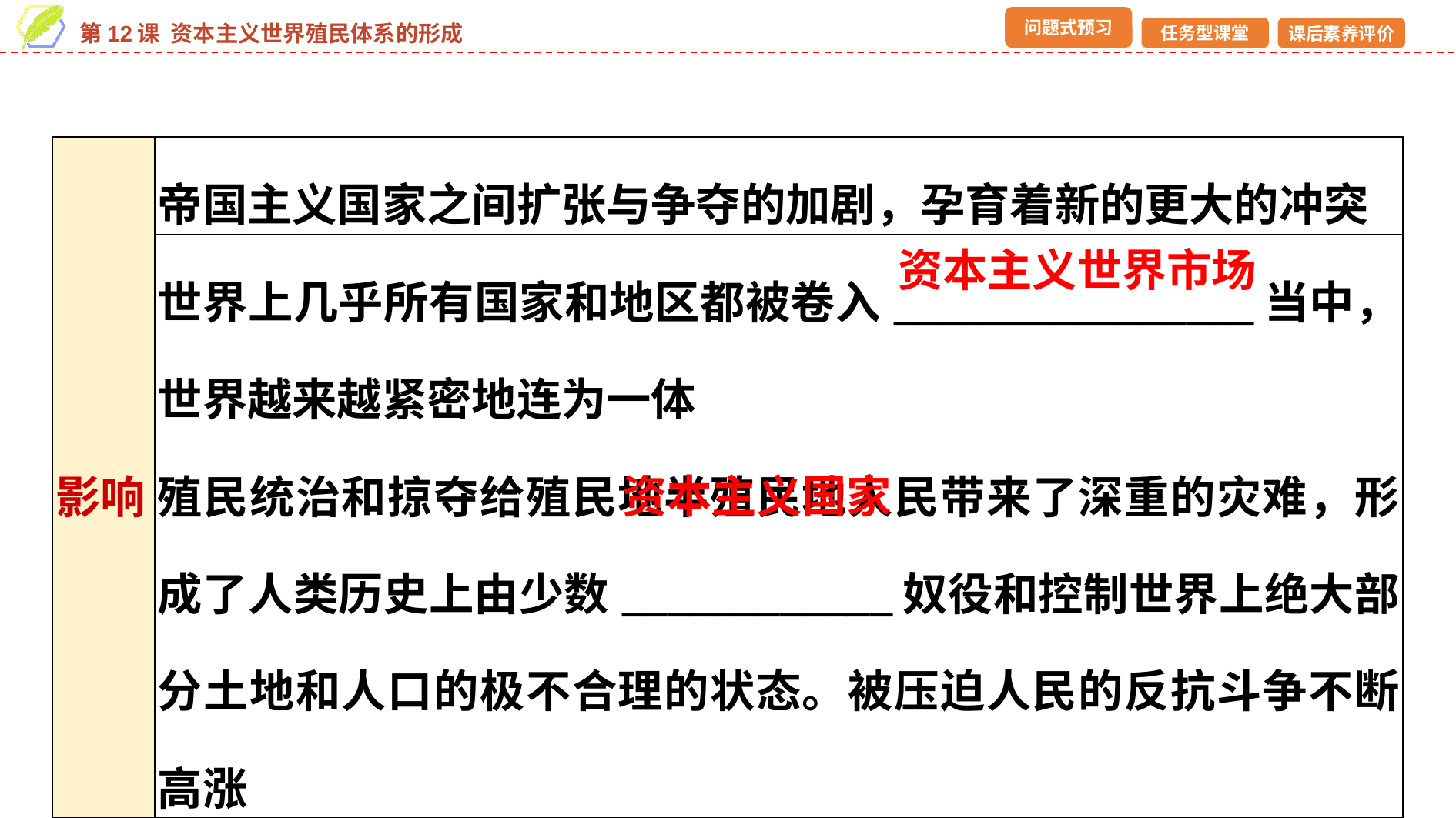

| 影响 | 帝国主义国家之间扩张与争夺的加剧，孕育着新的更大的冲突 |
| --- | --- |
|  | 世界上几乎所有国家和地区都被卷入\_\_\_\_\_\_\_\_\_\_\_\_\_\_\_\_当中，世界越来越紧密地连为一体 |
|  | 殖民统治和掠夺给殖民地半殖民地人民带来了深重的灾难，形成了人类历史上由少数\_\_\_\_\_\_\_\_\_\_\_\_奴役和控制世界上绝大部分土地和人口的极不合理的状态。被压迫人民的反抗斗争不断高涨 |
资本主义世界市场
资本主义国家